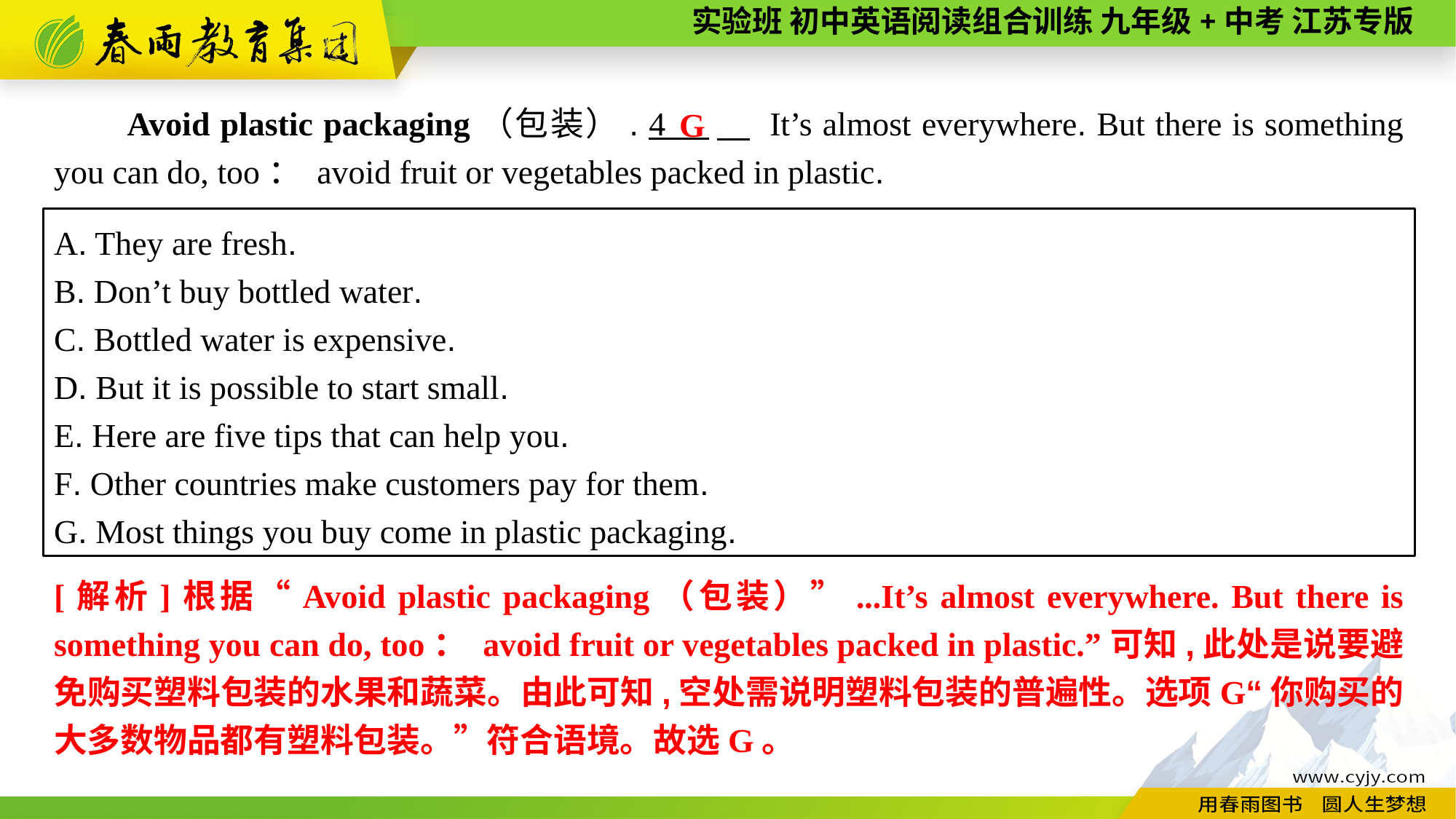

Avoid plastic packaging（包装）. 4    　 It’s almost everywhere. But there is something you can do, too： avoid fruit or vegetables packed in plastic.
G
A. They are fresh.
B. Don’t buy bottled water.
C. Bottled water is expensive.
D. But it is possible to start small.
E. Here are five tips that can help you.
F. Other countries make customers pay for them.
G. Most things you buy come in plastic packaging.
[解析]根据“Avoid plastic packaging（包装）”...It’s almost everywhere. But there is something you can do, too： avoid fruit or vegetables packed in plastic.”可知,此处是说要避免购买塑料包装的水果和蔬菜。由此可知,空处需说明塑料包装的普遍性。选项G“你购买的大多数物品都有塑料包装。”符合语境。故选G。